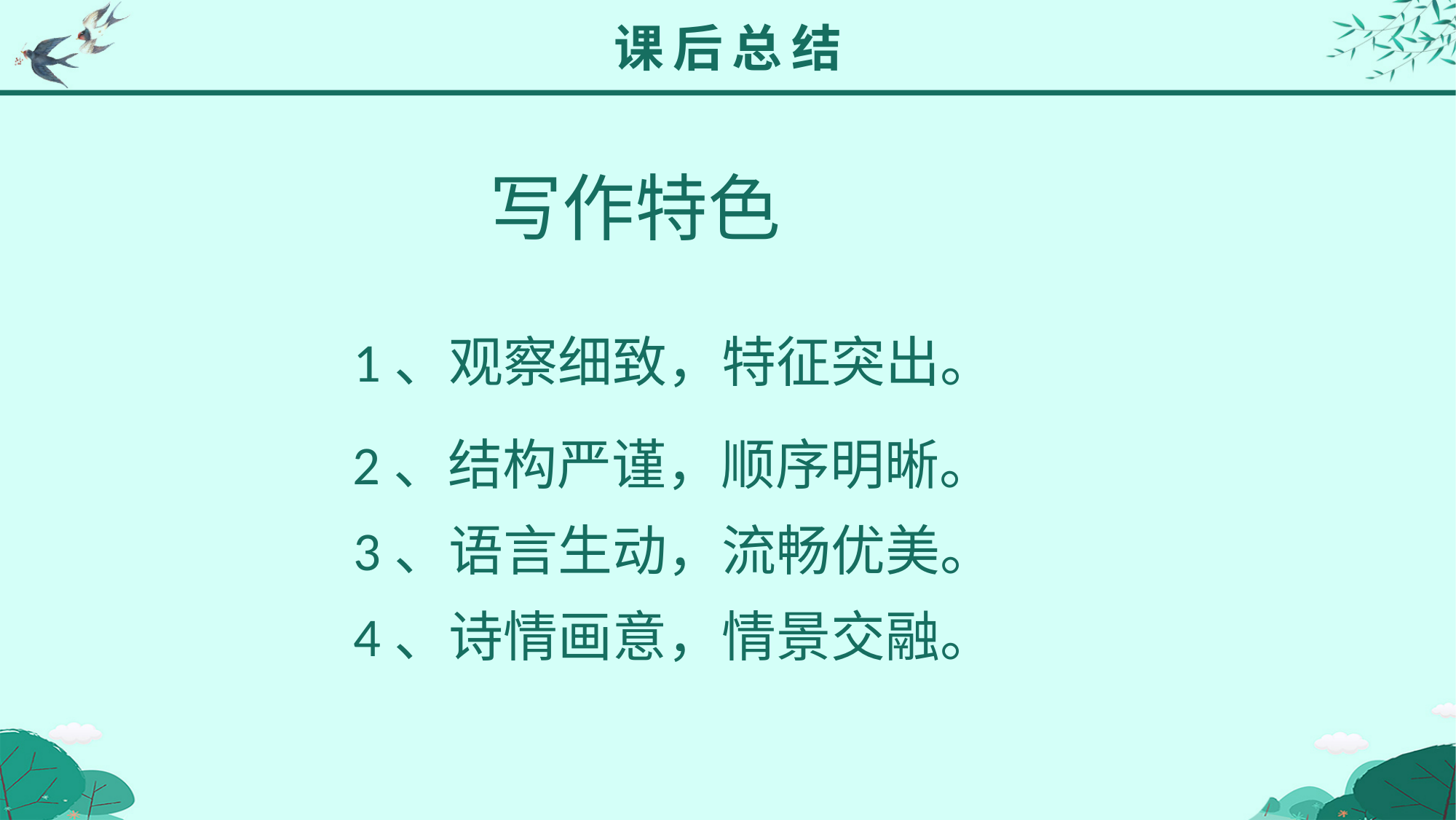

课后总结

写作特色
1、观察细致，特征突出。

  2、结构严谨，顺序明晰。

3、语言生动，流畅优美。

4、诗情画意，情景交融。